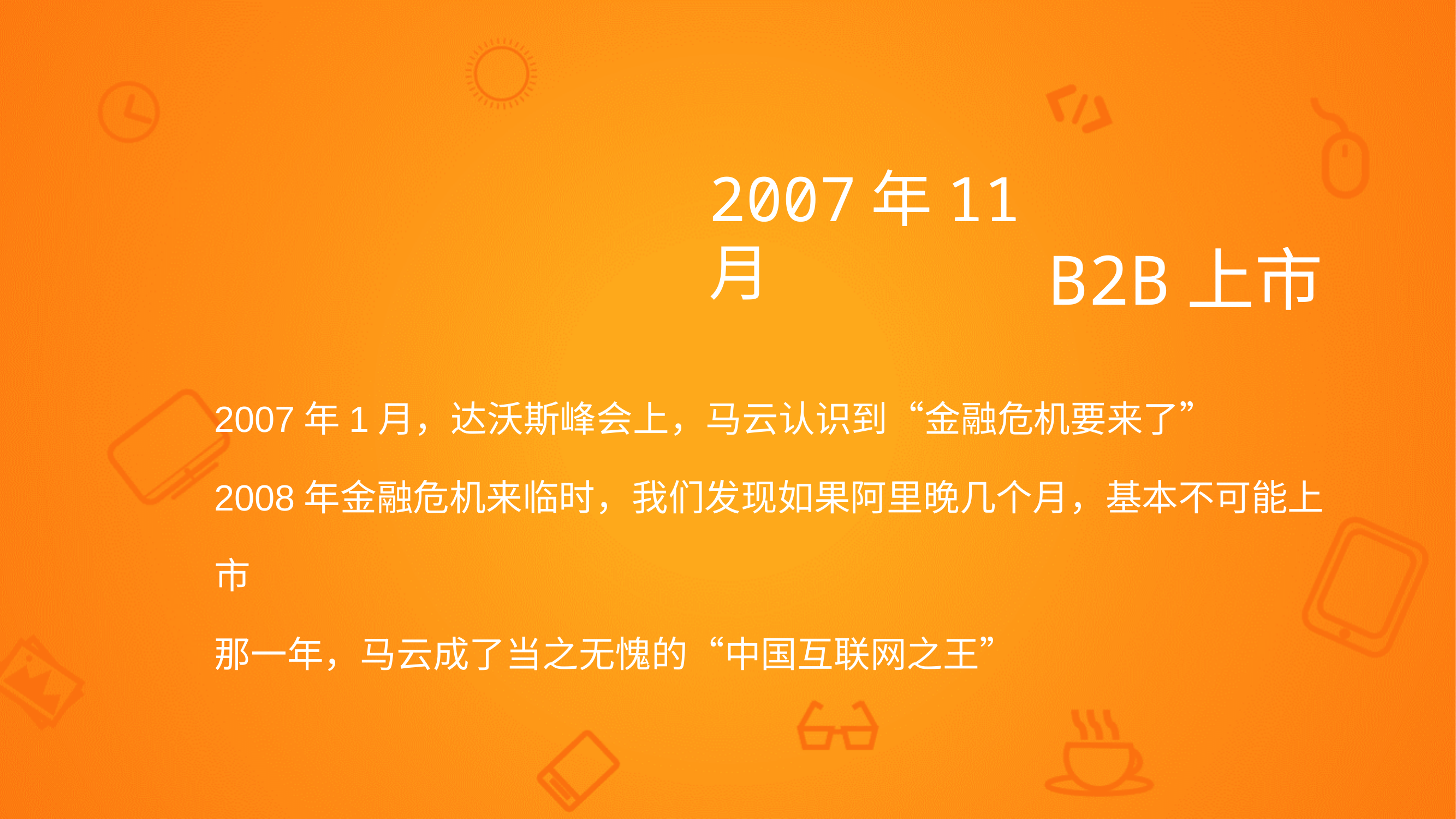

2007年11月
B2B上市
2007年1月，达沃斯峰会上，马云认识到“金融危机要来了”
2008年金融危机来临时，我们发现如果阿里晚几个月，基本不可能上市
那一年，马云成了当之无愧的“中国互联网之王”